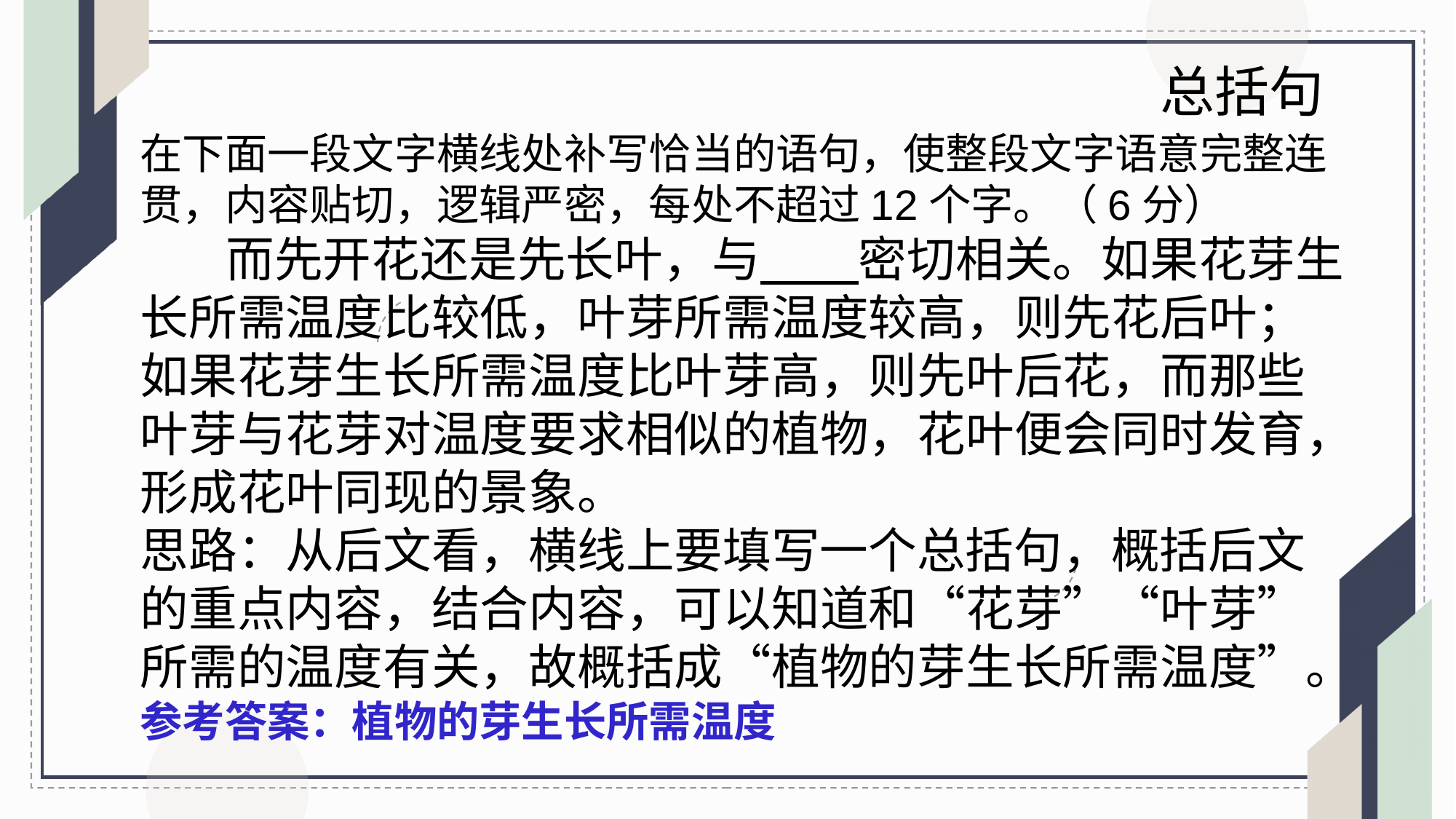

总括句
在下面一段文字横线处补写恰当的语句，使整段文字语意完整连贯，内容贴切，逻辑严密，每处不超过12个字。（6分）
        而先开花还是先长叶，与         密切相关。如果花芽生长所需温度比较低，叶芽所需温度较高，则先花后叶；如果花芽生长所需温度比叶芽高，则先叶后花，而那些叶芽与花芽对温度要求相似的植物，花叶便会同时发育，形成花叶同现的景象。
思路：从后文看，横线上要填写一个总括句，概括后文的重点内容，结合内容，可以知道和“花芽”“叶芽”所需的温度有关，故概括成“植物的芽生长所需温度”。
参考答案：植物的芽生长所需温度